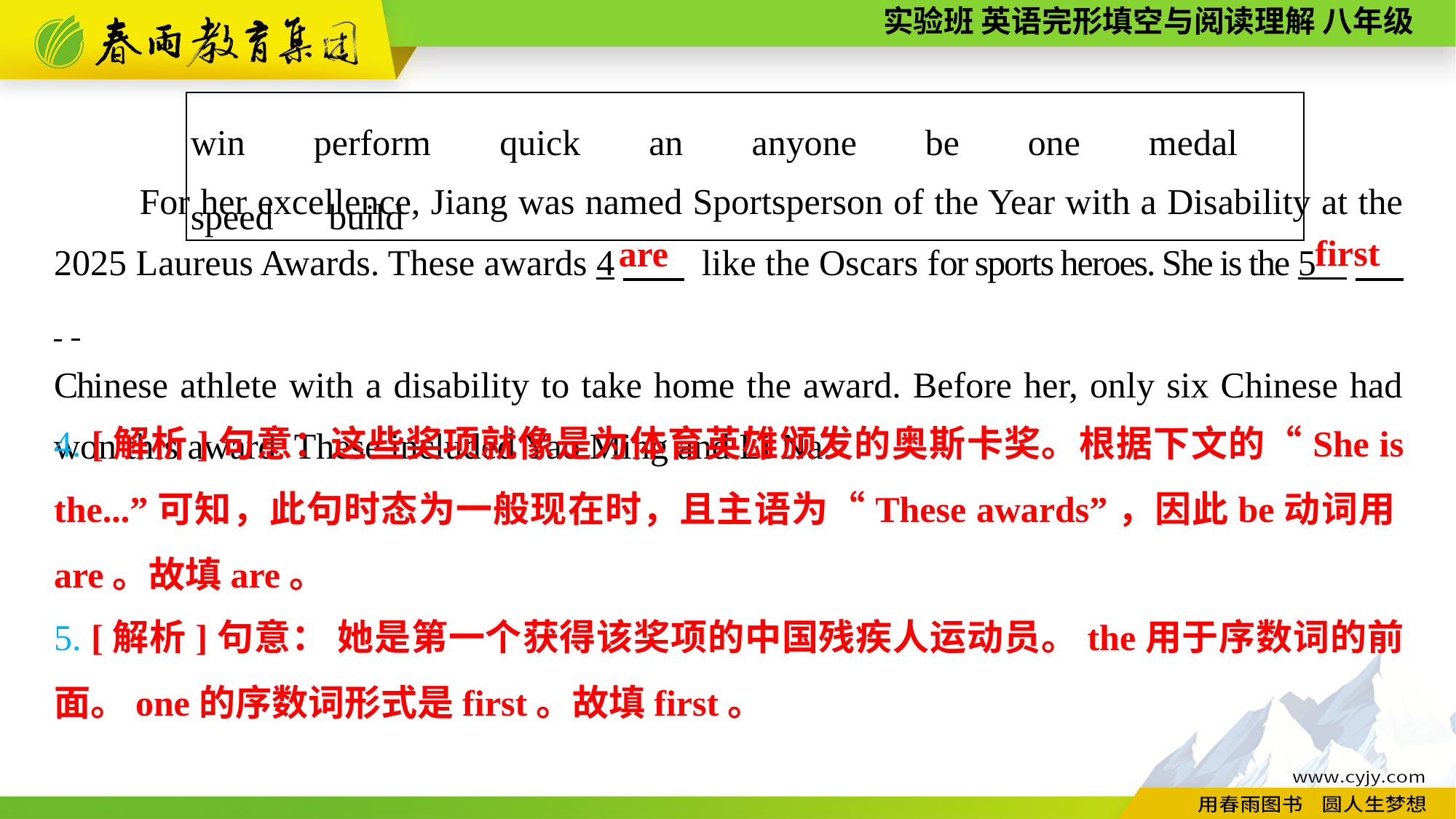

| win　perform　quick　an　anyone　be　one　medal　speed　build |
| --- |
For her excellence, Jiang was named Sportsperson of the Year with a Disability at the 2025 Laureus Awards. These awards 4　    like the Oscars for sports heroes. She is the 5    　    .
Chinese athlete with a disability to take home the award. Before her, only six Chinese had won this award. These included Yao Ming and Li Na.
first
are
4. [解析]句意：这些奖项就像是为体育英雄颁发的奥斯卡奖。根据下文的“She is the...”可知，此句时态为一般现在时，且主语为“These awards”，因此be动词用are。故填are。
5. [解析]句意： 她是第一个获得该奖项的中国残疾人运动员。the用于序数词的前面。one的序数词形式是first。故填first。